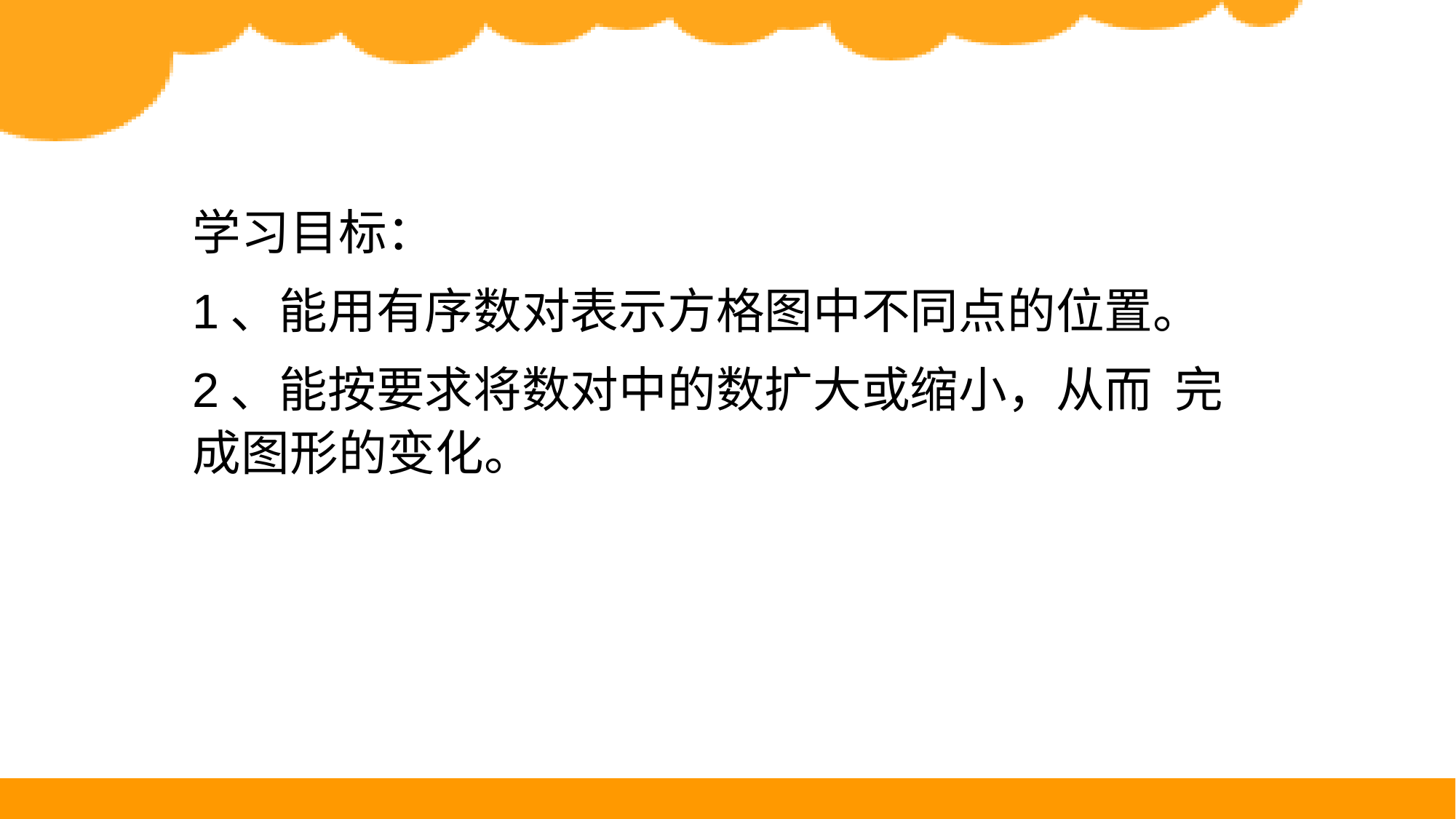

学习目标：
1、能用有序数对表示方格图中不同点的位置。
2、能按要求将数对中的数扩大或缩小，从而  完成图形的变化。